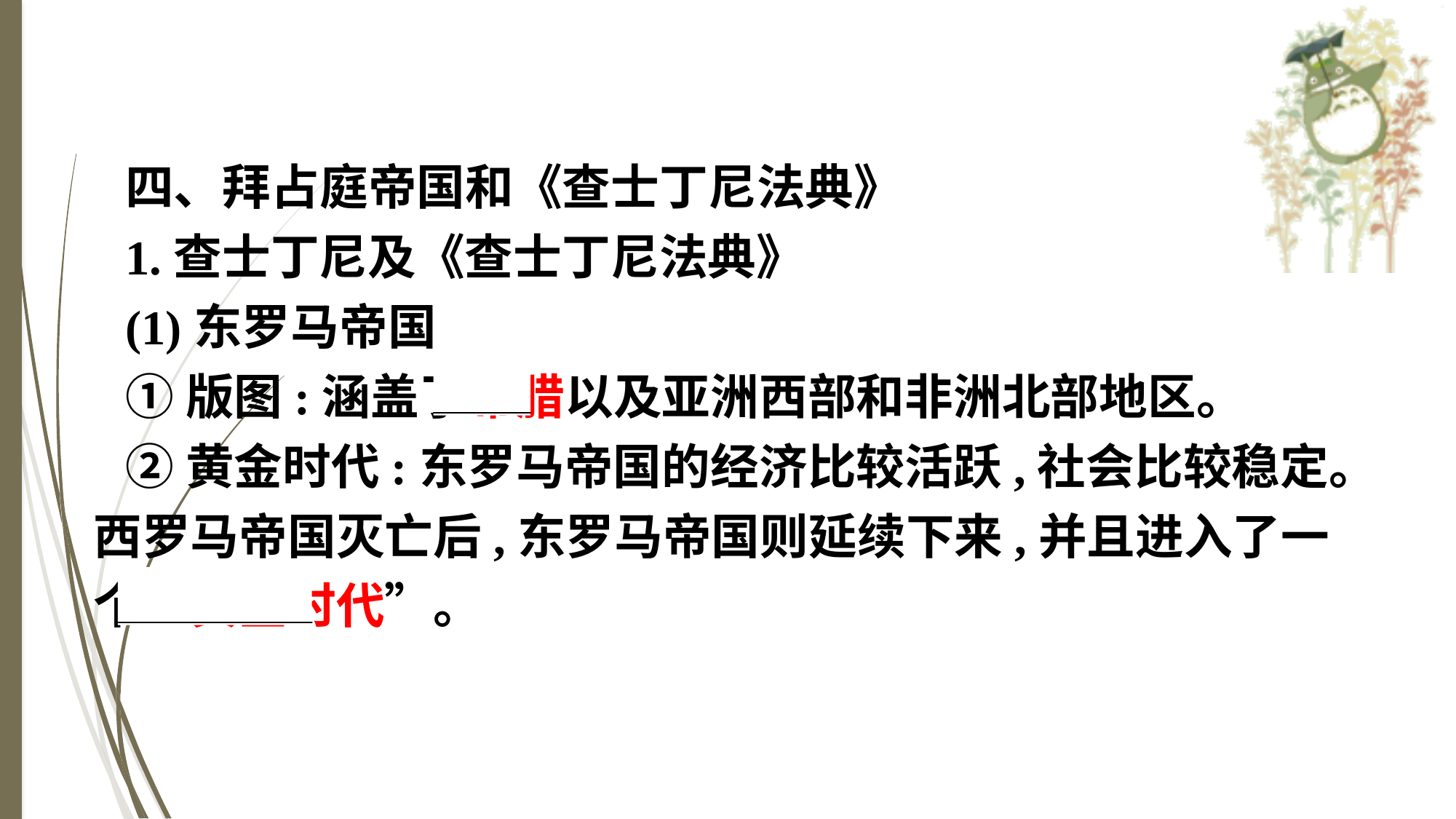

四、拜占庭帝国和《查士丁尼法典》
1.查士丁尼及《查士丁尼法典》
(1)东罗马帝国
①版图:涵盖了希腊以及亚洲西部和非洲北部地区。
②黄金时代:东罗马帝国的经济比较活跃,社会比较稳定。西罗马帝国灭亡后,东罗马帝国则延续下来,并且进入了一个“黄金时代”。